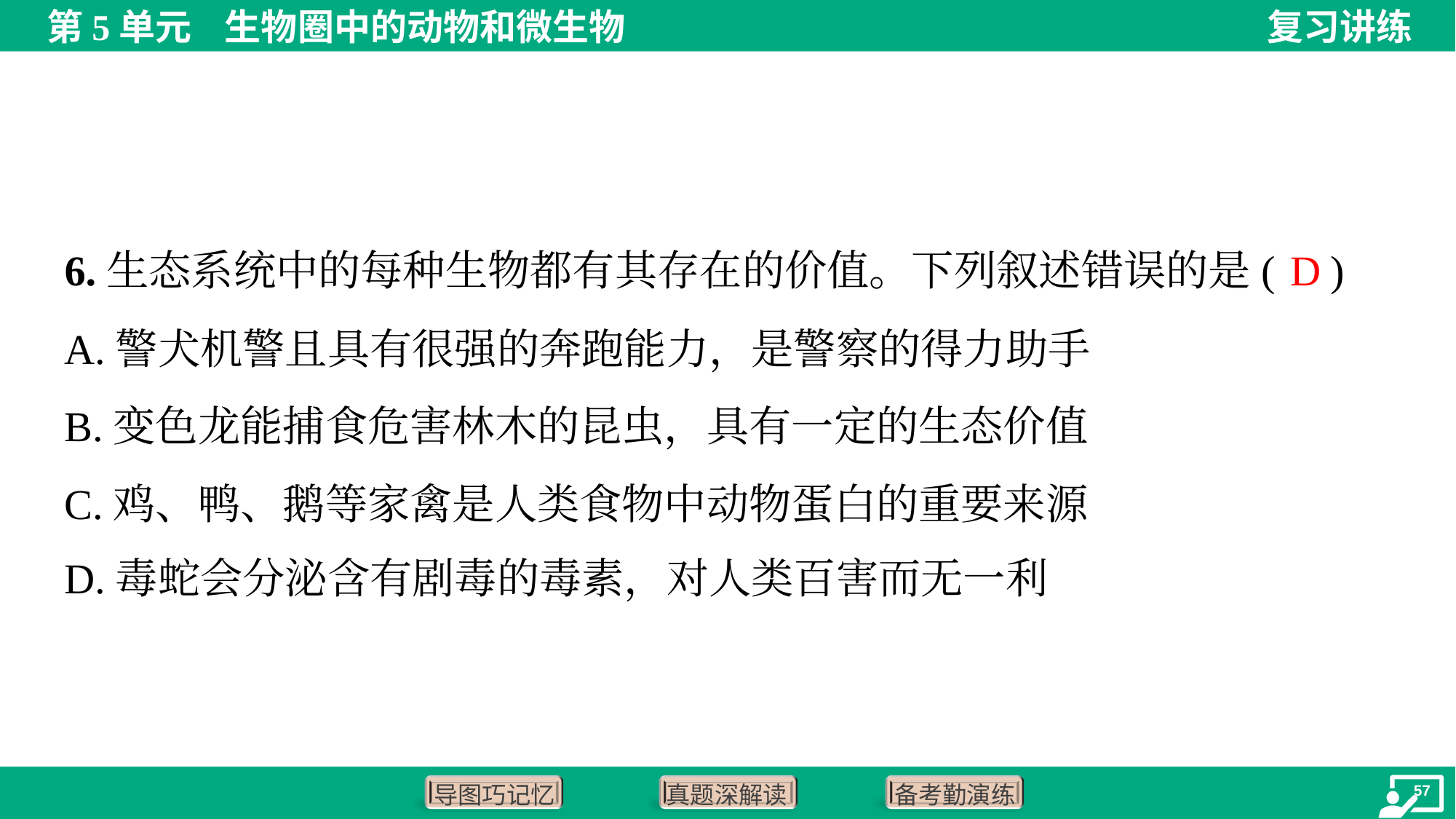

D
6.生态系统中的每种生物都有其存在的价值。下列叙述错误的是(     )
A.警犬机警且具有很强的奔跑能力，是警察的得力助手
B.变色龙能捕食危害林木的昆虫，具有一定的生态价值
C.鸡、鸭、鹅等家禽是人类食物中动物蛋白的重要来源
D.毒蛇会分泌含有剧毒的毒素，对人类百害而无一利